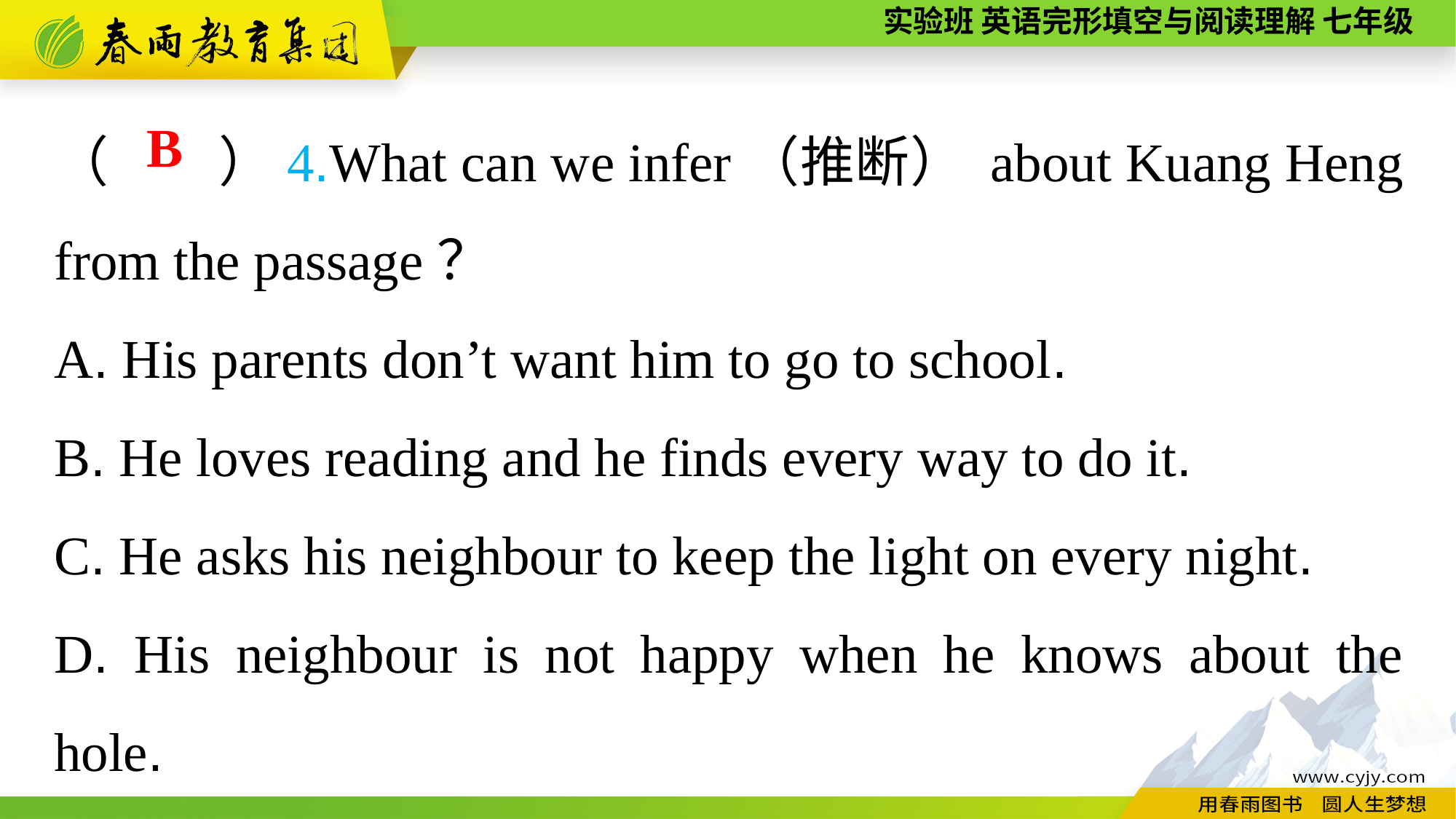

（　　）4.What can we infer（推断） about Kuang Heng from the passage？
A. His parents don’t want him to go to school.
B. He loves reading and he finds every way to do it.
C. He asks his neighbour to keep the light on every night.
D. His neighbour is not happy when he knows about the hole.
B